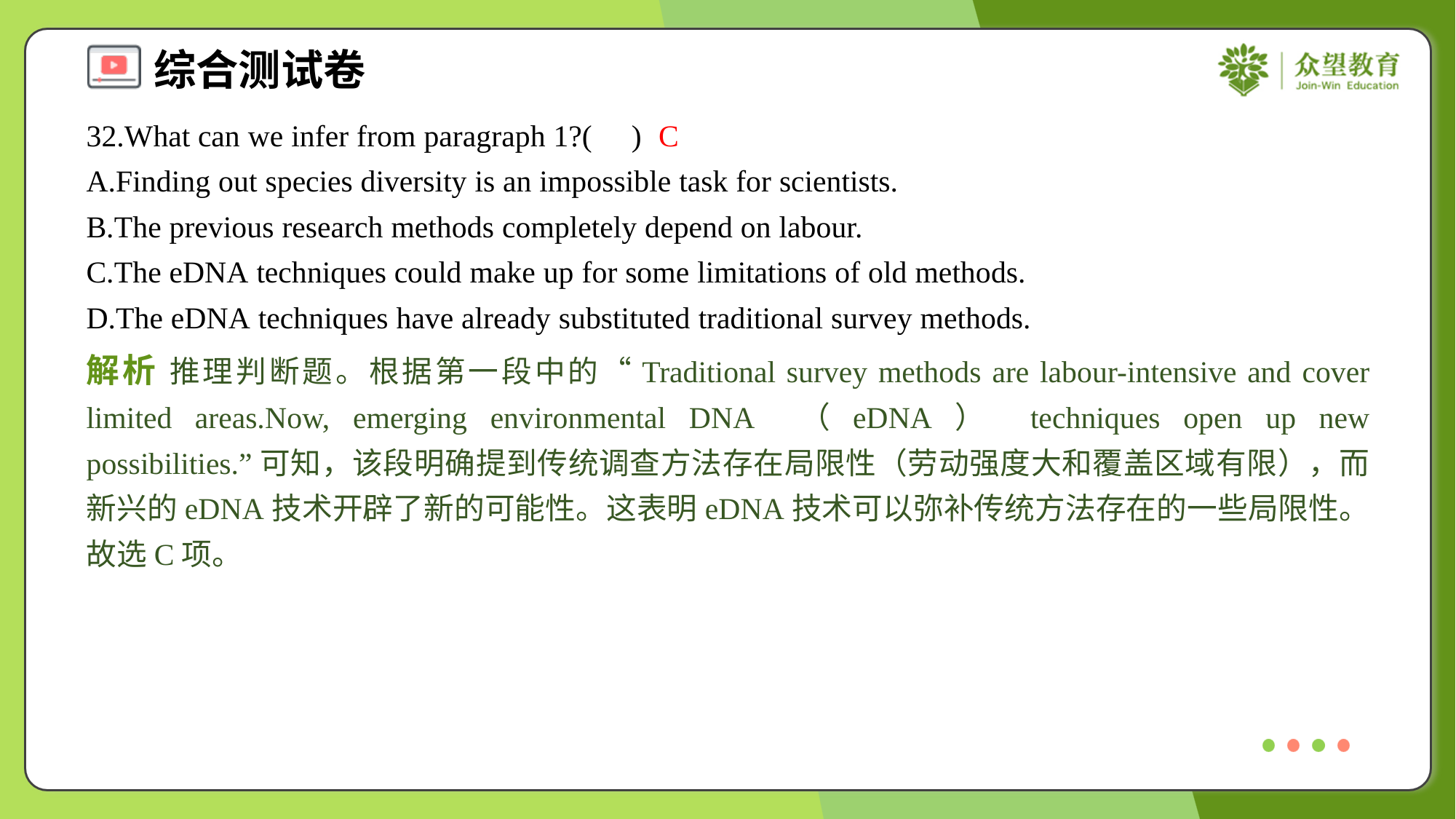

32.What can we infer from paragraph 1?(     )
C
A.Finding out species diversity is an impossible task for scientists.
B.The previous research methods completely depend on labour.
C.The eDNA techniques could make up for some limitations of old methods.
D.The eDNA techniques have already substituted traditional survey methods.
解析 推理判断题。根据第一段中的“Traditional survey methods are labour-intensive and cover limited areas.Now, emerging environmental DNA （eDNA） techniques open up new possibilities.”可知，该段明确提到传统调查方法存在局限性（劳动强度大和覆盖区域有限），而新兴的eDNA技术开辟了新的可能性。这表明eDNA技术可以弥补传统方法存在的一些局限性。故选C项。